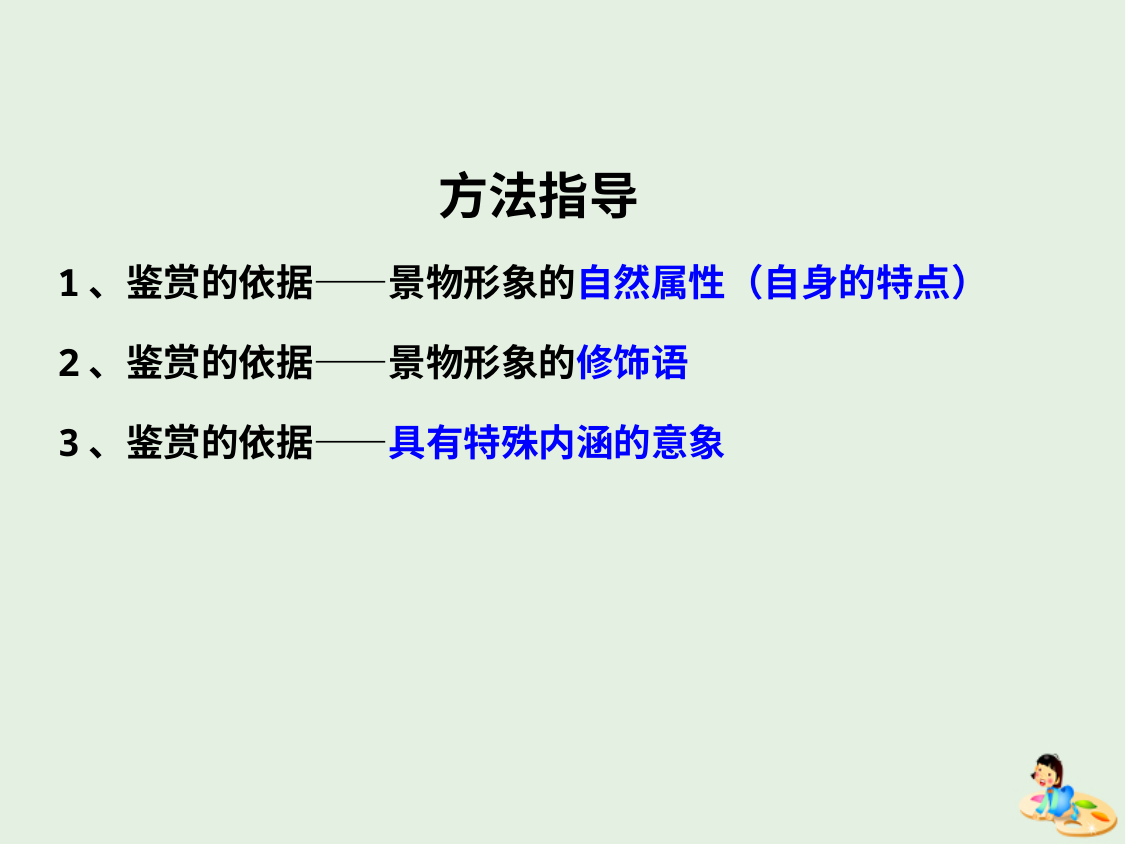

方法指导
1、鉴赏的依据——景物形象的自然属性（自身的特点）
2、鉴赏的依据——景物形象的修饰语
3、鉴赏的依据——具有特殊内涵的意象